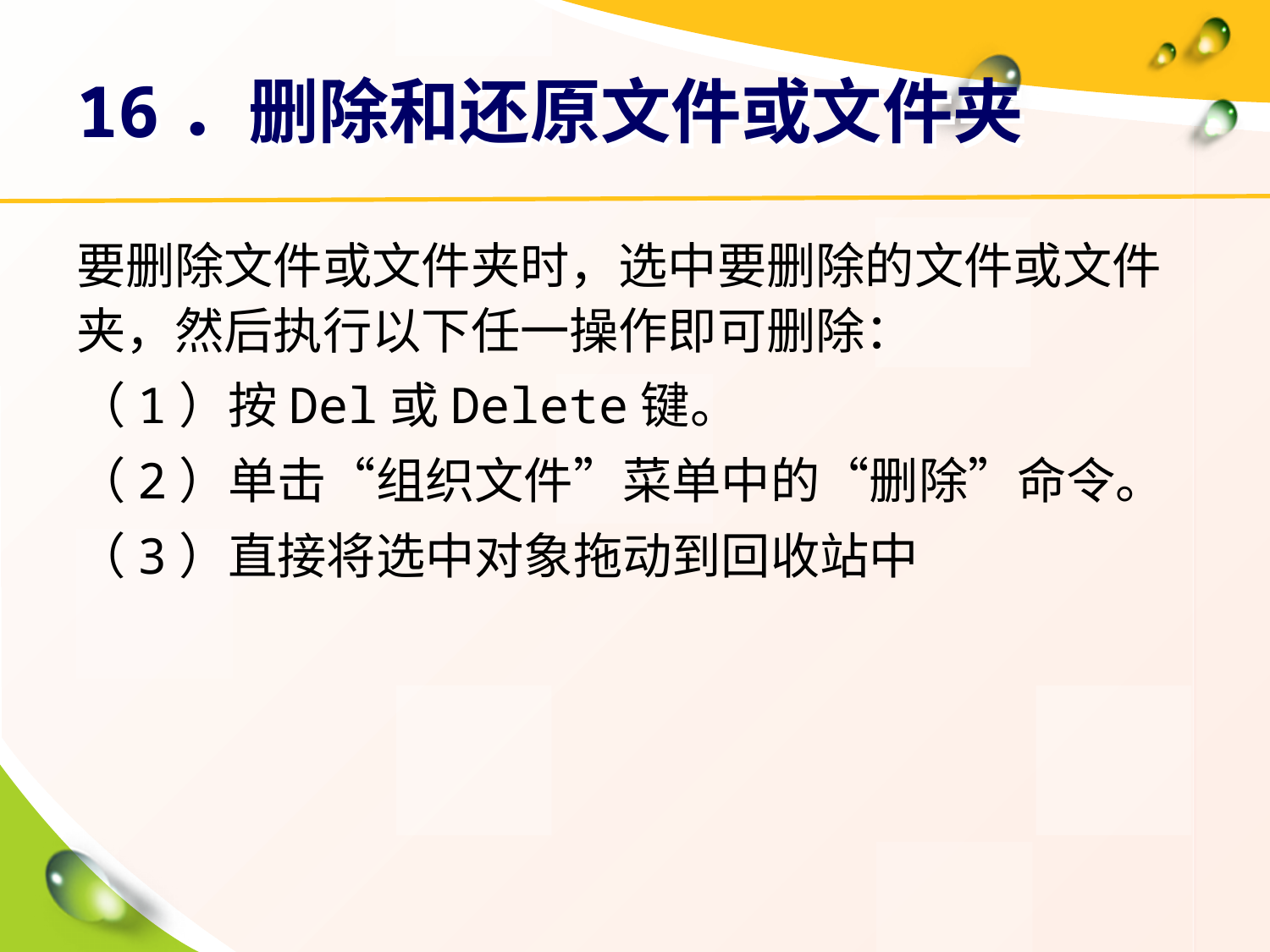

# 16．删除和还原文件或文件夹
要删除文件或文件夹时，选中要删除的文件或文件夹，然后执行以下任一操作即可删除：
（1）按Del或Delete键。
（2）单击“组织文件”菜单中的“删除”命令。
（3）直接将选中对象拖动到回收站中